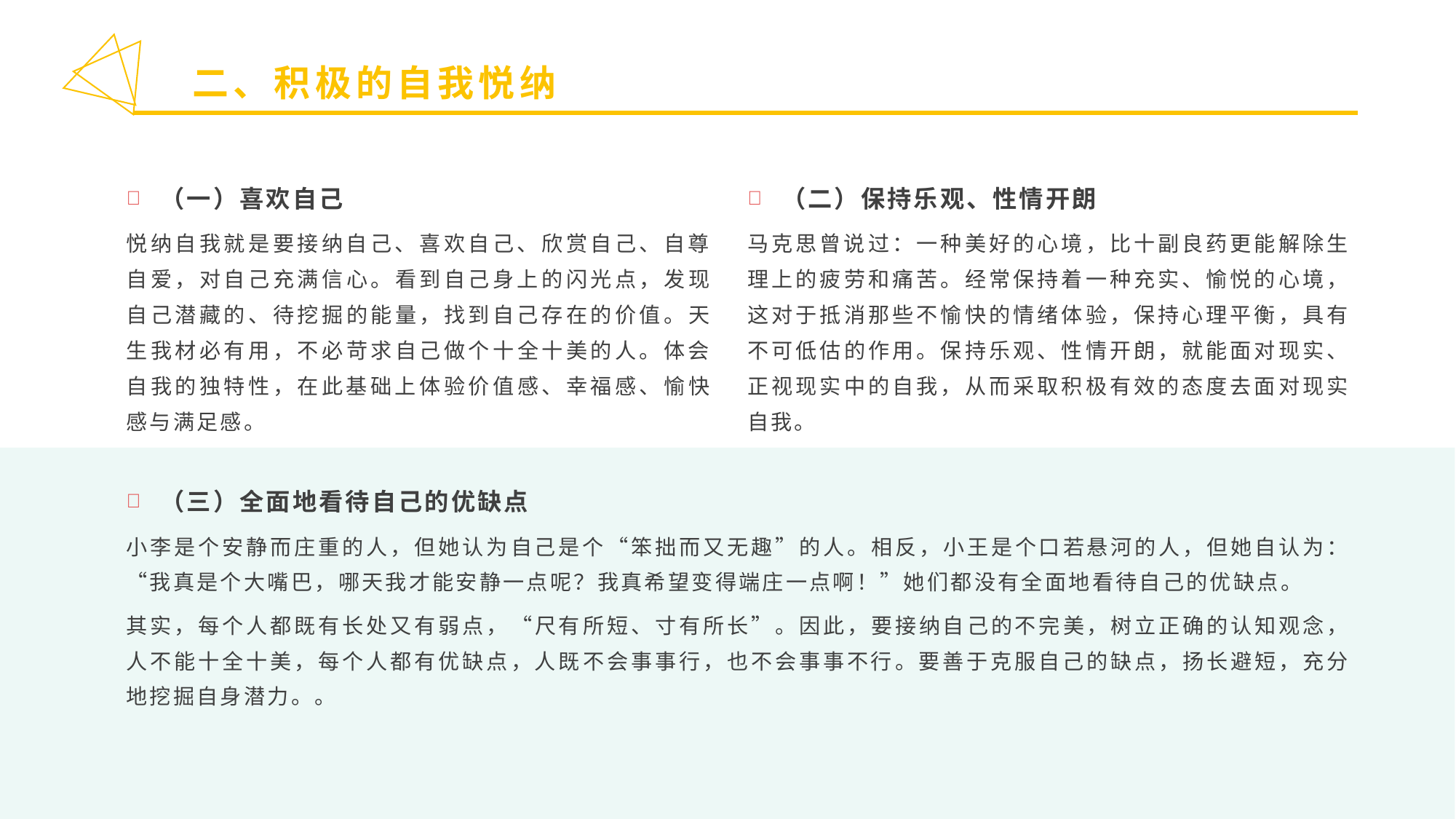

二、积极的自我悦纳
（一）喜欢自己
悦纳自我就是要接纳自己、喜欢自己、欣赏自己、自尊自爱，对自己充满信心。看到自己身上的闪光点，发现自己潜藏的、待挖掘的能量，找到自己存在的价值。天生我材必有用，不必苛求自己做个十全十美的人。体会自我的独特性，在此基础上体验价值感、幸福感、愉快感与满足感。
（二）保持乐观、性情开朗
马克思曾说过：一种美好的心境，比十副良药更能解除生理上的疲劳和痛苦。经常保持着一种充实、愉悦的心境，这对于抵消那些不愉快的情绪体验，保持心理平衡，具有不可低估的作用。保持乐观、性情开朗，就能面对现实、正视现实中的自我，从而采取积极有效的态度去面对现实自我。

（三）全面地看待自己的优缺点
小李是个安静而庄重的人，但她认为自己是个“笨拙而又无趣”的人。相反，小王是个口若悬河的人，但她自认为：“我真是个大嘴巴，哪天我才能安静一点呢？我真希望变得端庄一点啊！”她们都没有全面地看待自己的优缺点。
其实，每个人都既有长处又有弱点，“尺有所短、寸有所长”。因此，要接纳自己的不完美，树立正确的认知观念，人不能十全十美，每个人都有优缺点，人既不会事事行，也不会事事不行。要善于克服自己的缺点，扬长避短，充分地挖掘自身潜力。。